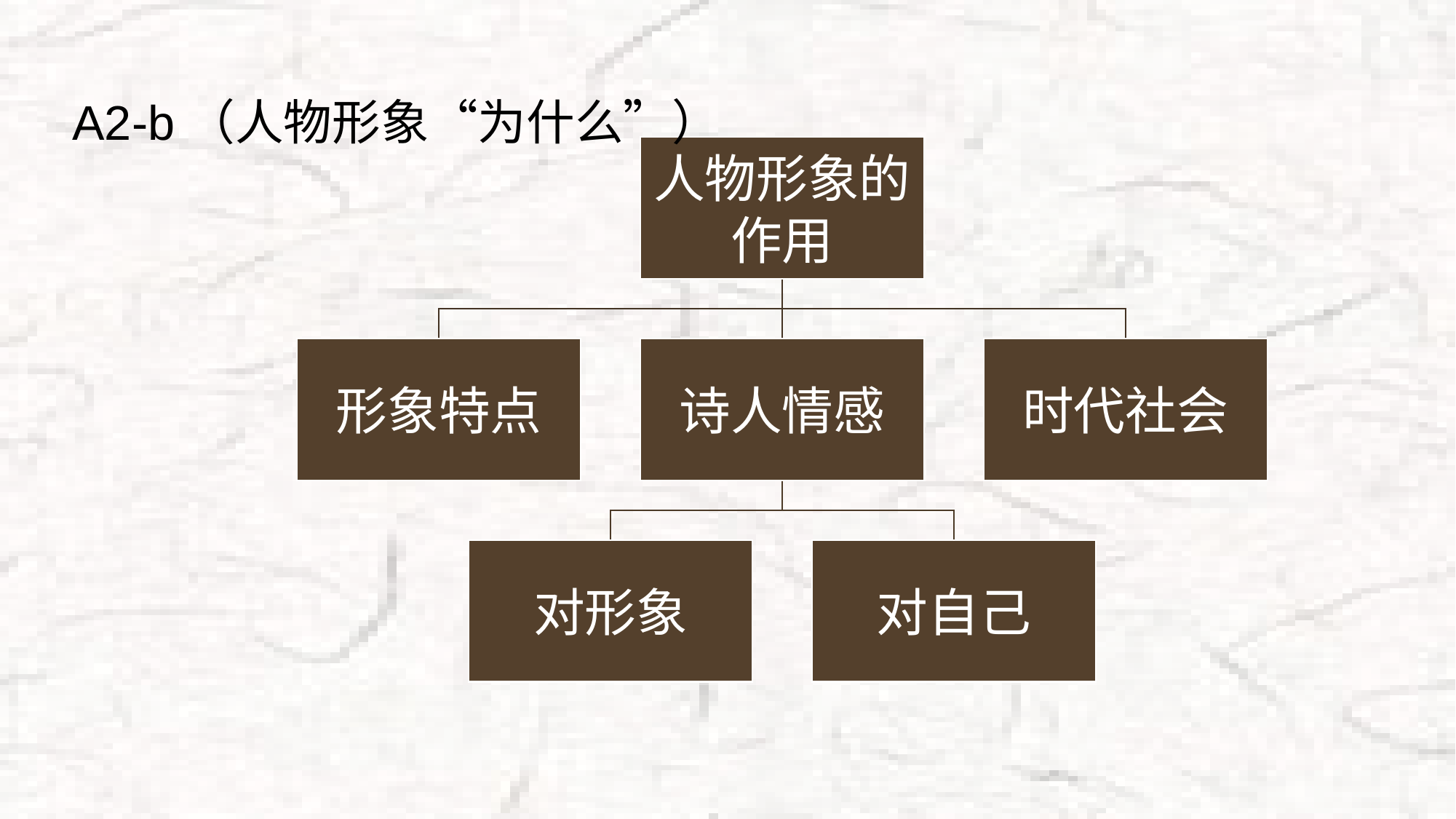

A2-b（人物形象“为什么”）
人物形象的作用
形象特点
诗人情感
对形象
对自己
时代社会